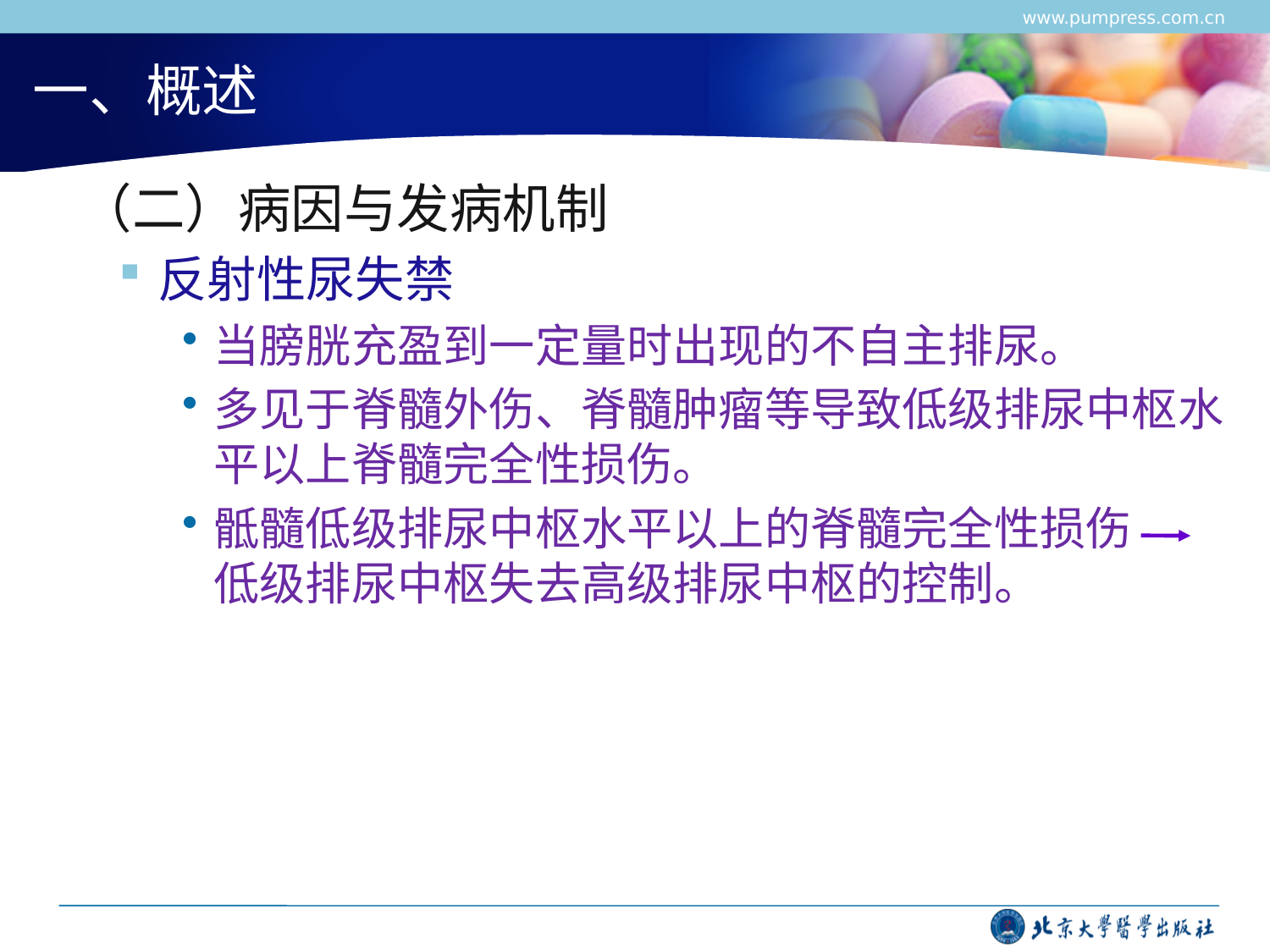

www.pumpress.com.cn
# 一、概述
 （二）病因与发病机制
反射性尿失禁
当膀胱充盈到一定量时出现的不自主排尿。
多见于脊髓外伤、脊髓肿瘤等导致低级排尿中枢水平以上脊髓完全性损伤。
骶髓低级排尿中枢水平以上的脊髓完全性损伤         低级排尿中枢失去高级排尿中枢的控制。